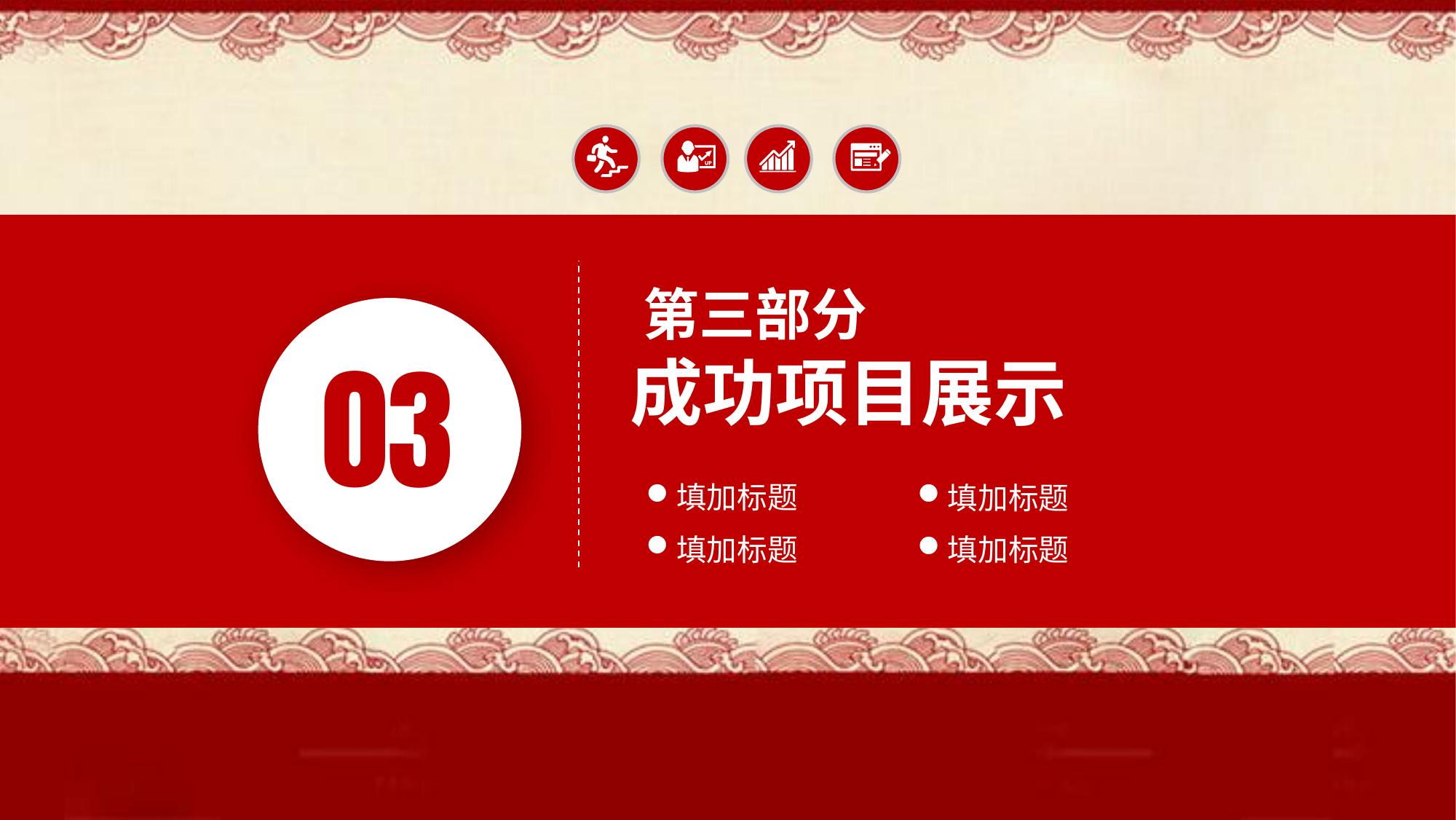

第三部分
成功项目展示

03
填加标题
填加标题
填加标题
填加标题